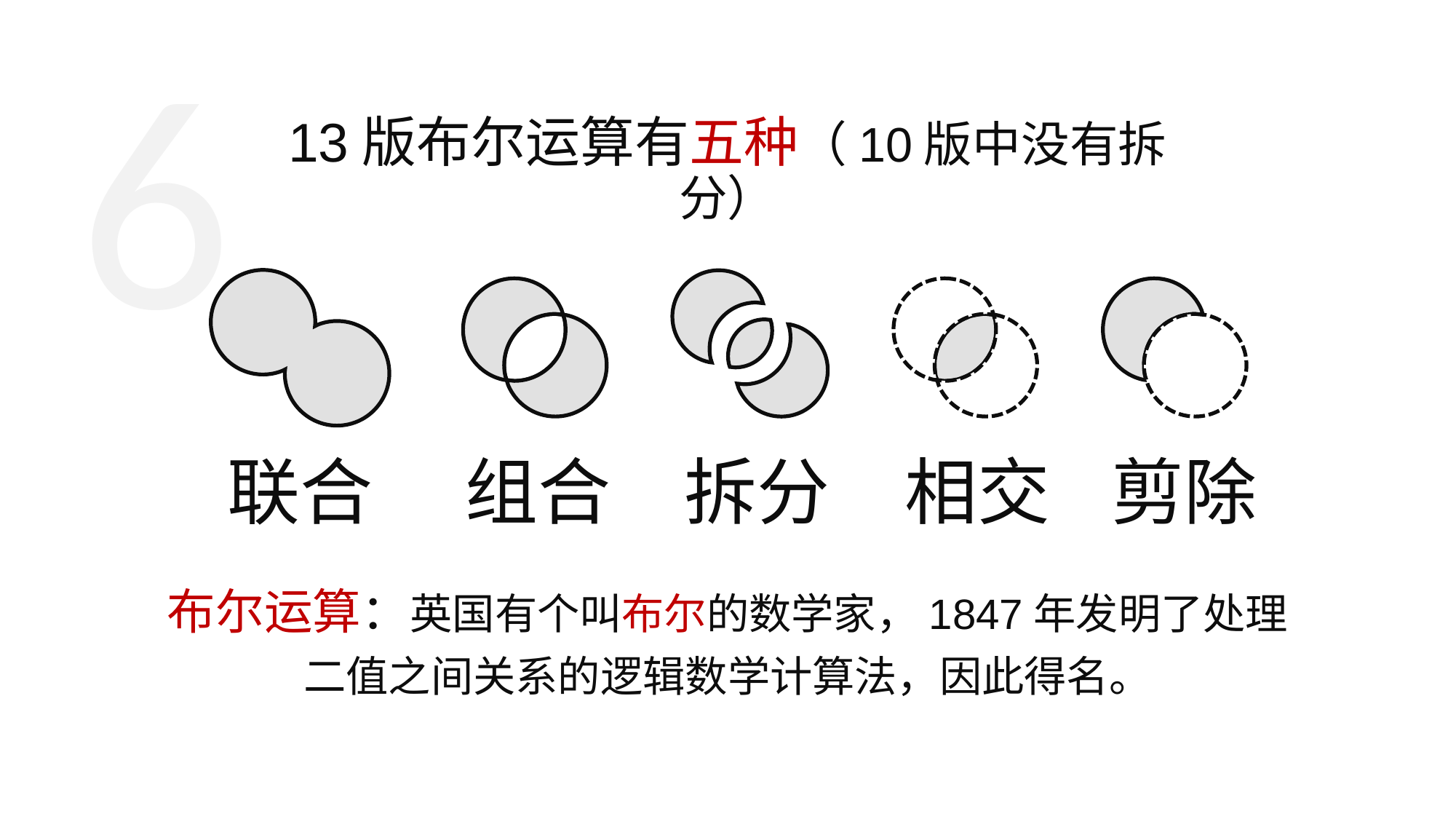

6
13版布尔运算有五种（10版中没有拆分）

联合
组合
拆分
相交
剪除
布尔运算：英国有个叫布尔的数学家，1847年发明了处理二值之间关系的逻辑数学计算法，因此得名。